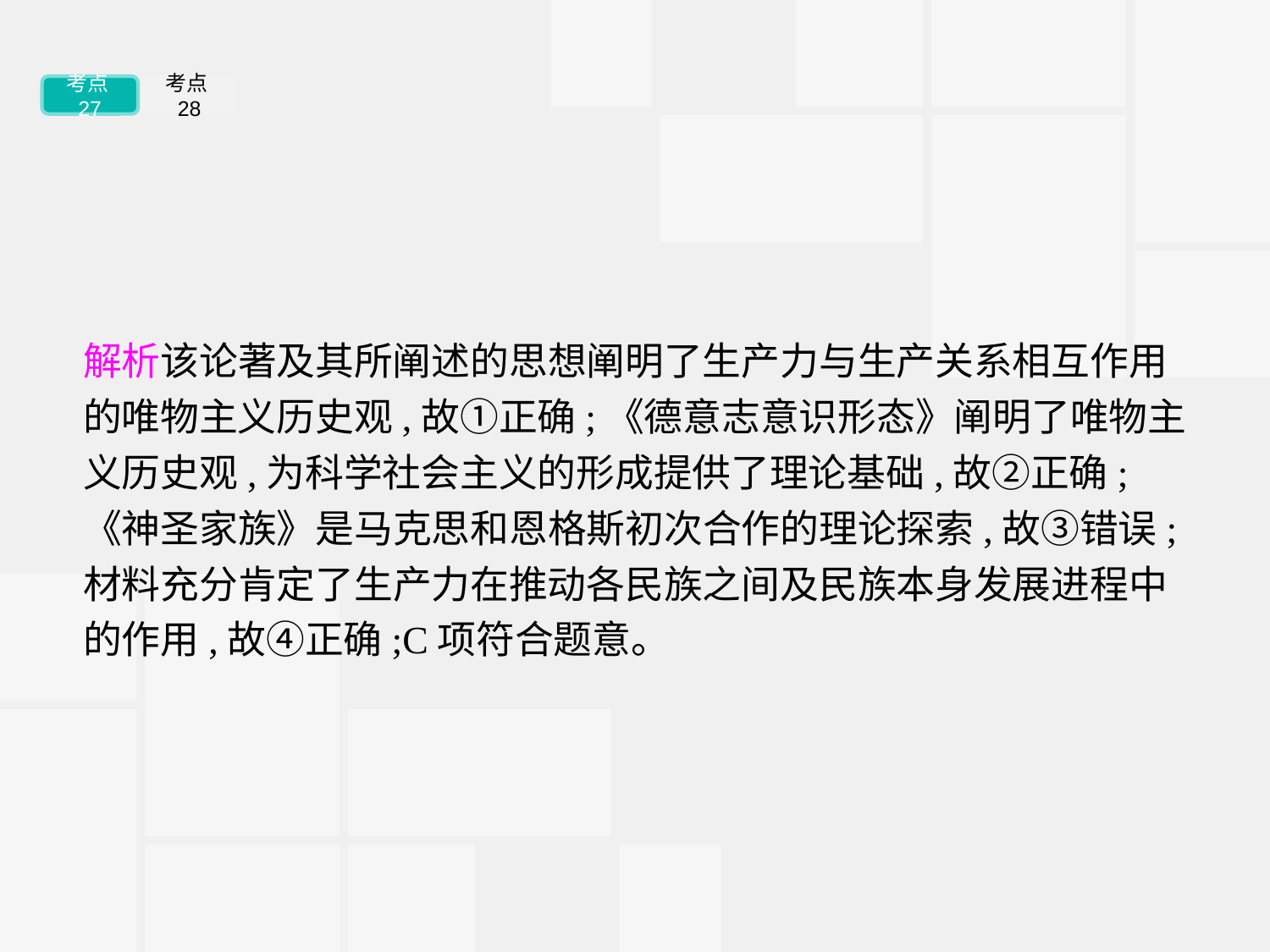

考点27
考点28
解析该论著及其所阐述的思想阐明了生产力与生产关系相互作用的唯物主义历史观,故①正确;《德意志意识形态》阐明了唯物主义历史观,为科学社会主义的形成提供了理论基础,故②正确;《神圣家族》是马克思和恩格斯初次合作的理论探索,故③错误;材料充分肯定了生产力在推动各民族之间及民族本身发展进程中的作用,故④正确;C项符合题意。